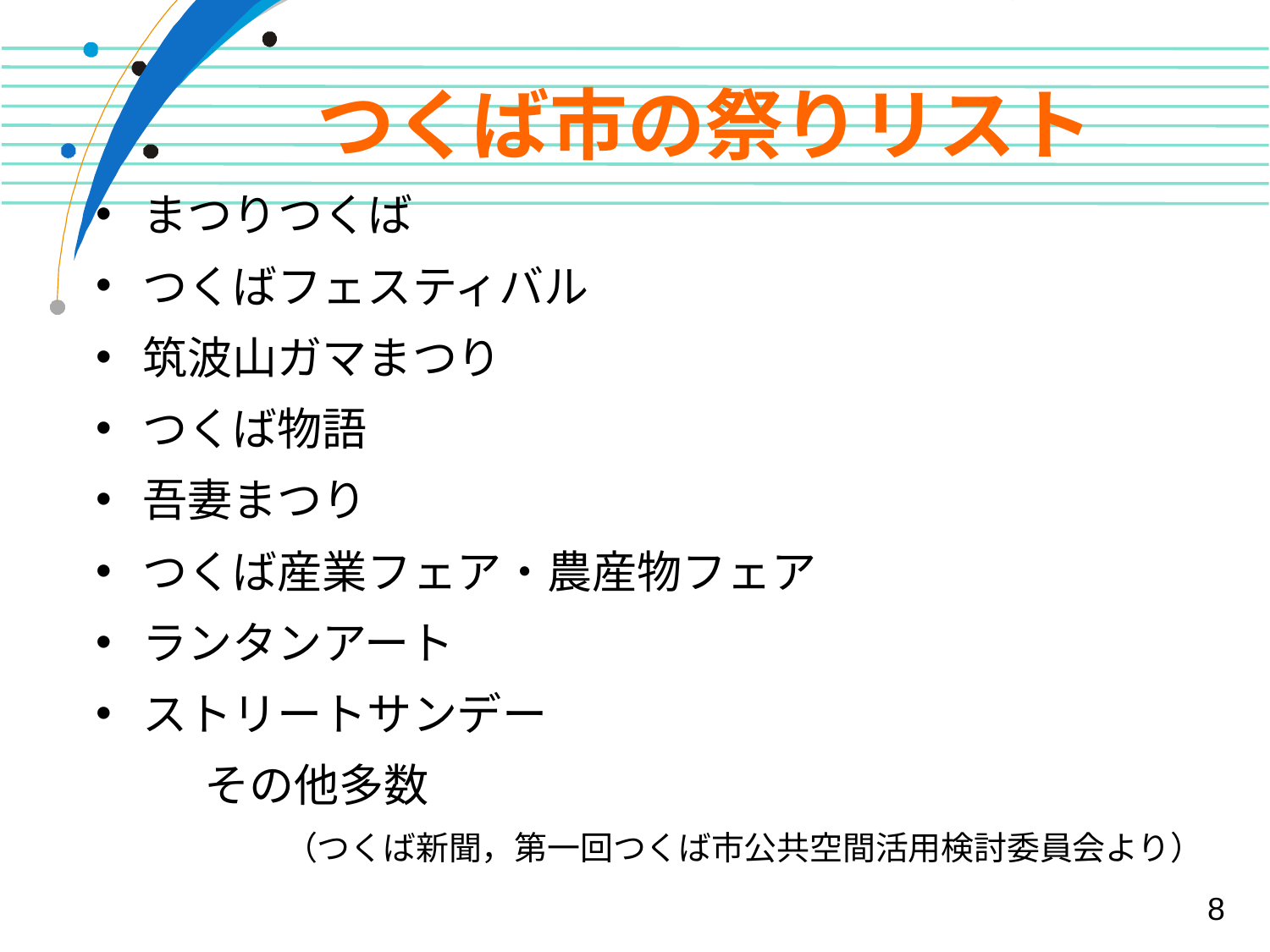

# つくば市の祭りリスト
まつりつくば
つくばフェスティバル
筑波山ガマまつり
つくば物語
吾妻まつり
つくば産業フェア・農産物フェア
ランタンアート
ストリートサンデー
　　　その他多数
（つくば新聞，第一回つくば市公共空間活用検討委員会より）
8